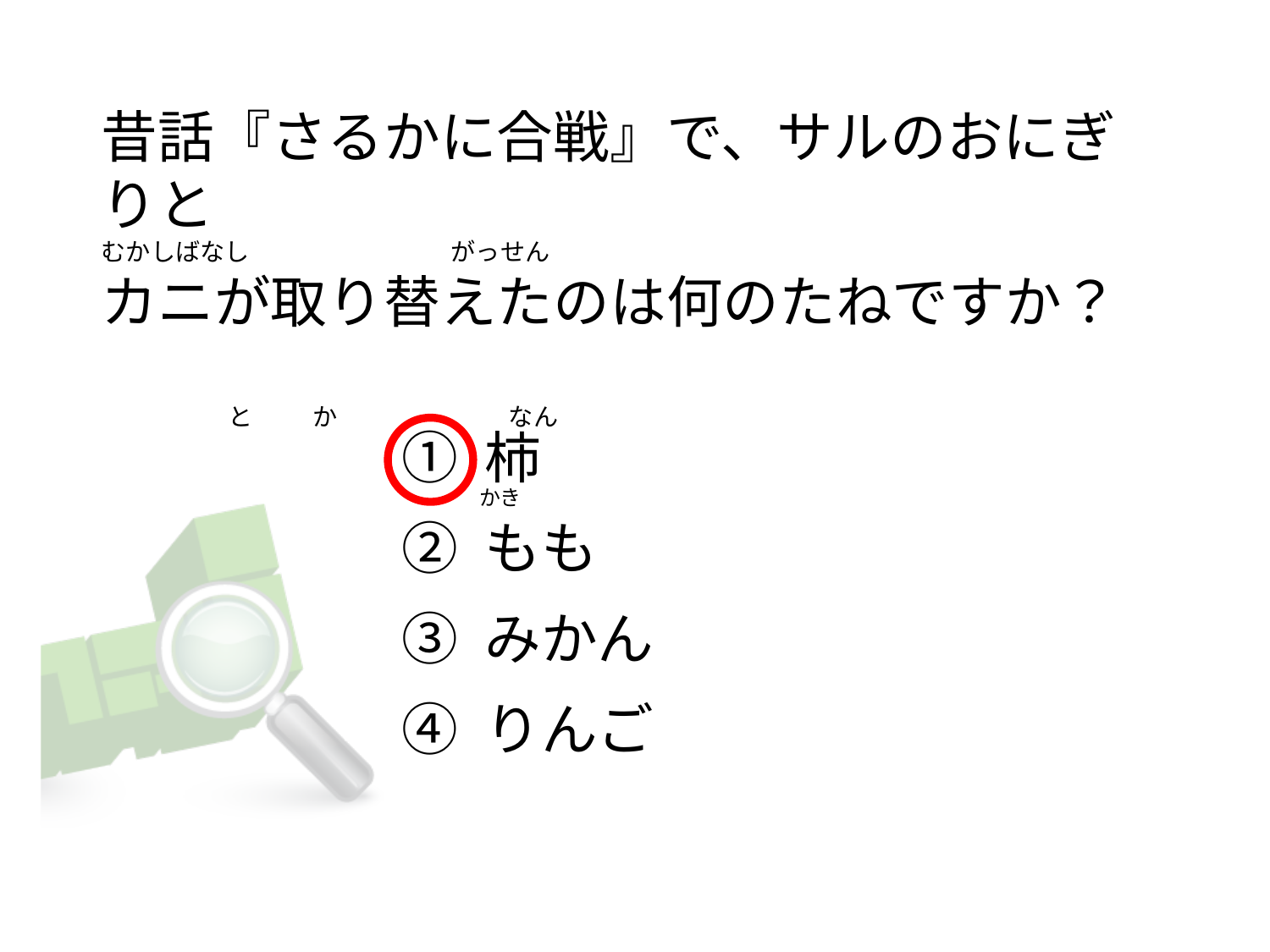

# 昔話『さるかに合戦』で、サルのおにぎりと むかしばなし                        　        がっせん カニが取り替えたのは何のたねですか？                           と           か                               なん
① 柿
② もも
③ みかん
④ りんご

かき